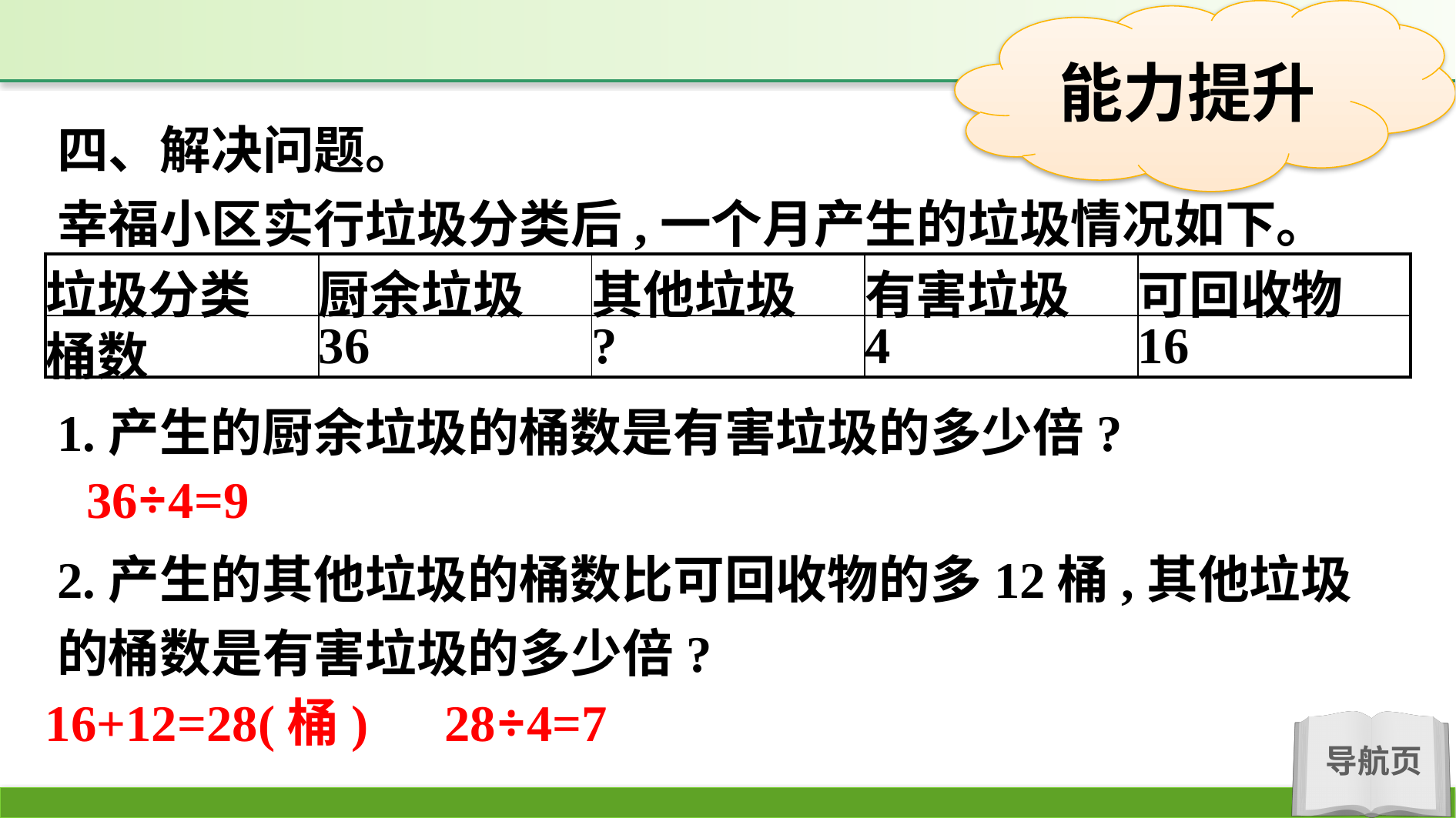

四、解决问题。
幸福小区实行垃圾分类后,一个月产生的垃圾情况如下。
| 垃圾分类 | 厨余垃圾 | 其他垃圾 | 有害垃圾 | 可回收物 |
| --- | --- | --- | --- | --- |
| 桶数 | 36 | ? | 4 | 16 |
1.产生的厨余垃圾的桶数是有害垃圾的多少倍?

2.产生的其他垃圾的桶数比可回收物的多12桶,其他垃圾的桶数是有害垃圾的多少倍?
36÷4=9
16+12=28(桶)　28÷4=7